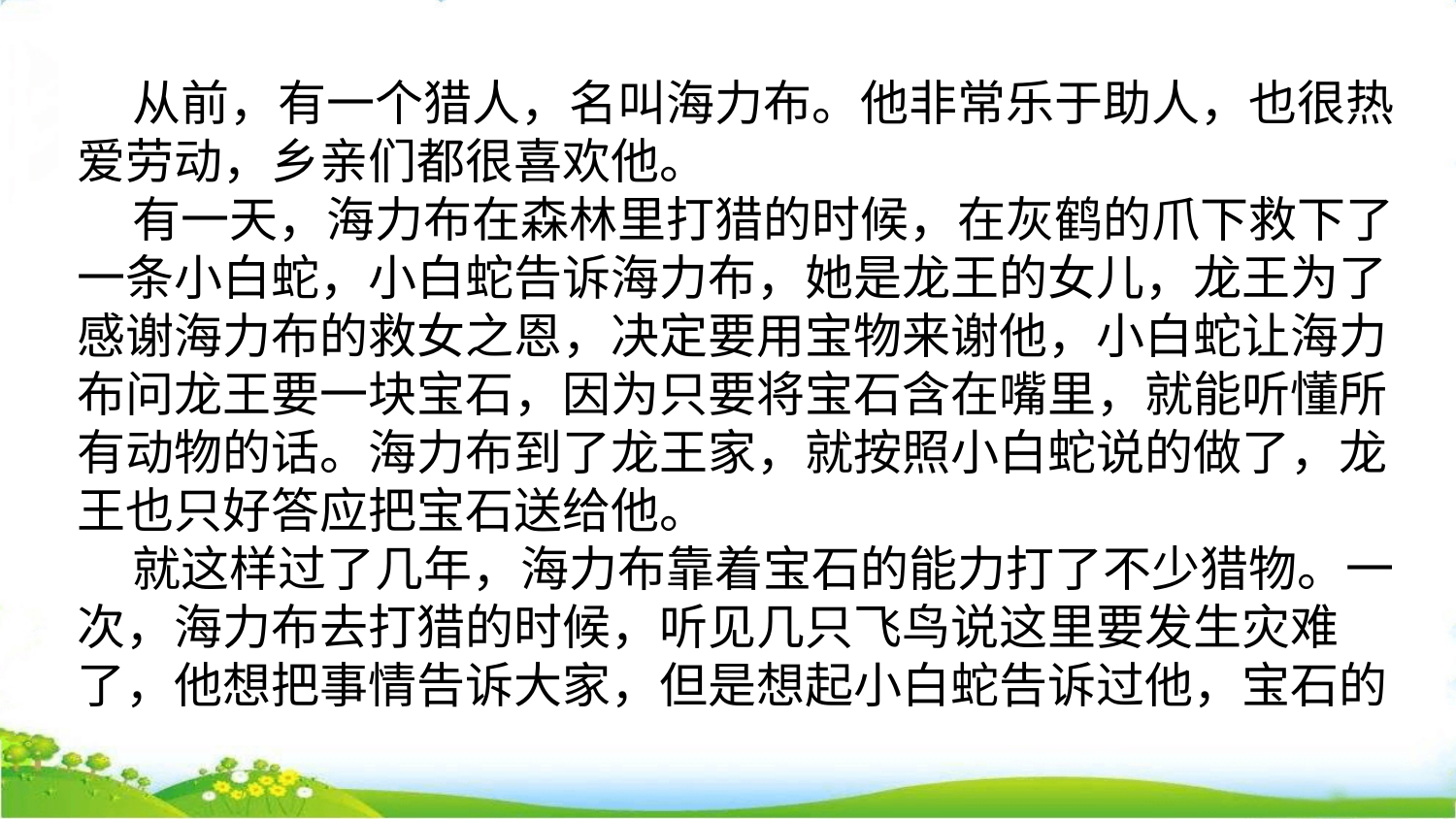

从前，有一个猎人，名叫海力布。他非常乐于助人，也很热爱劳动，乡亲们都很喜欢他。
    有一天，海力布在森林里打猎的时候，在灰鹤的爪下救下了一条小白蛇，小白蛇告诉海力布，她是龙王的女儿，龙王为了感谢海力布的救女之恩，决定要用宝物来谢他，小白蛇让海力布问龙王要一块宝石，因为只要将宝石含在嘴里，就能听懂所有动物的话。海力布到了龙王家，就按照小白蛇说的做了，龙王也只好答应把宝石送给他。
    就这样过了几年，海力布靠着宝石的能力打了不少猎物。一次，海力布去打猎的时候，听见几只飞鸟说这里要发生灾难了，他想把事情告诉大家，但是想起小白蛇告诉过他，宝石的